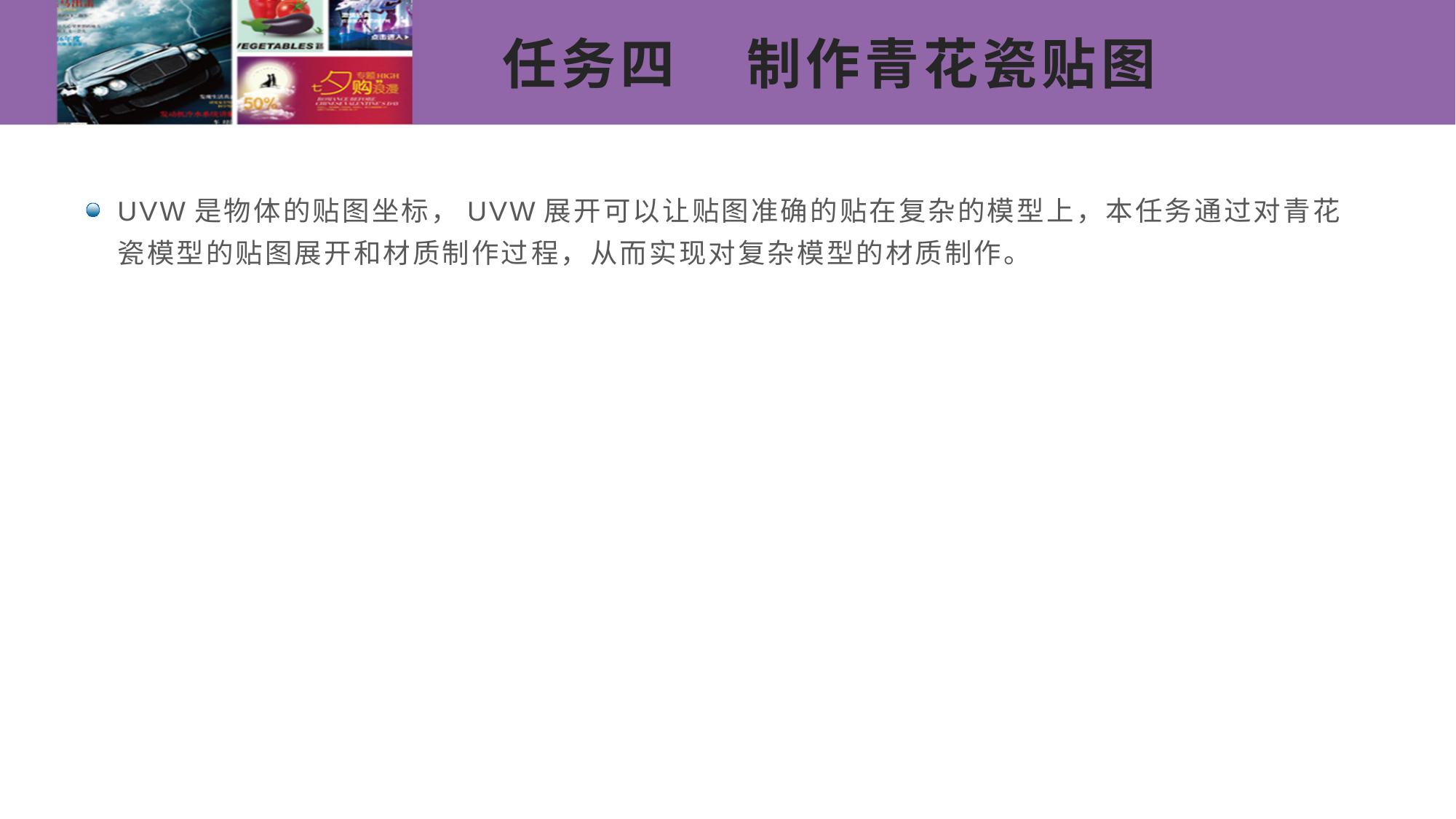

# 任务四    制作青花瓷贴图
UVW是物体的贴图坐标，UVW展开可以让贴图准确的贴在复杂的模型上，本任务通过对青花瓷模型的贴图展开和材质制作过程，从而实现对复杂模型的材质制作。